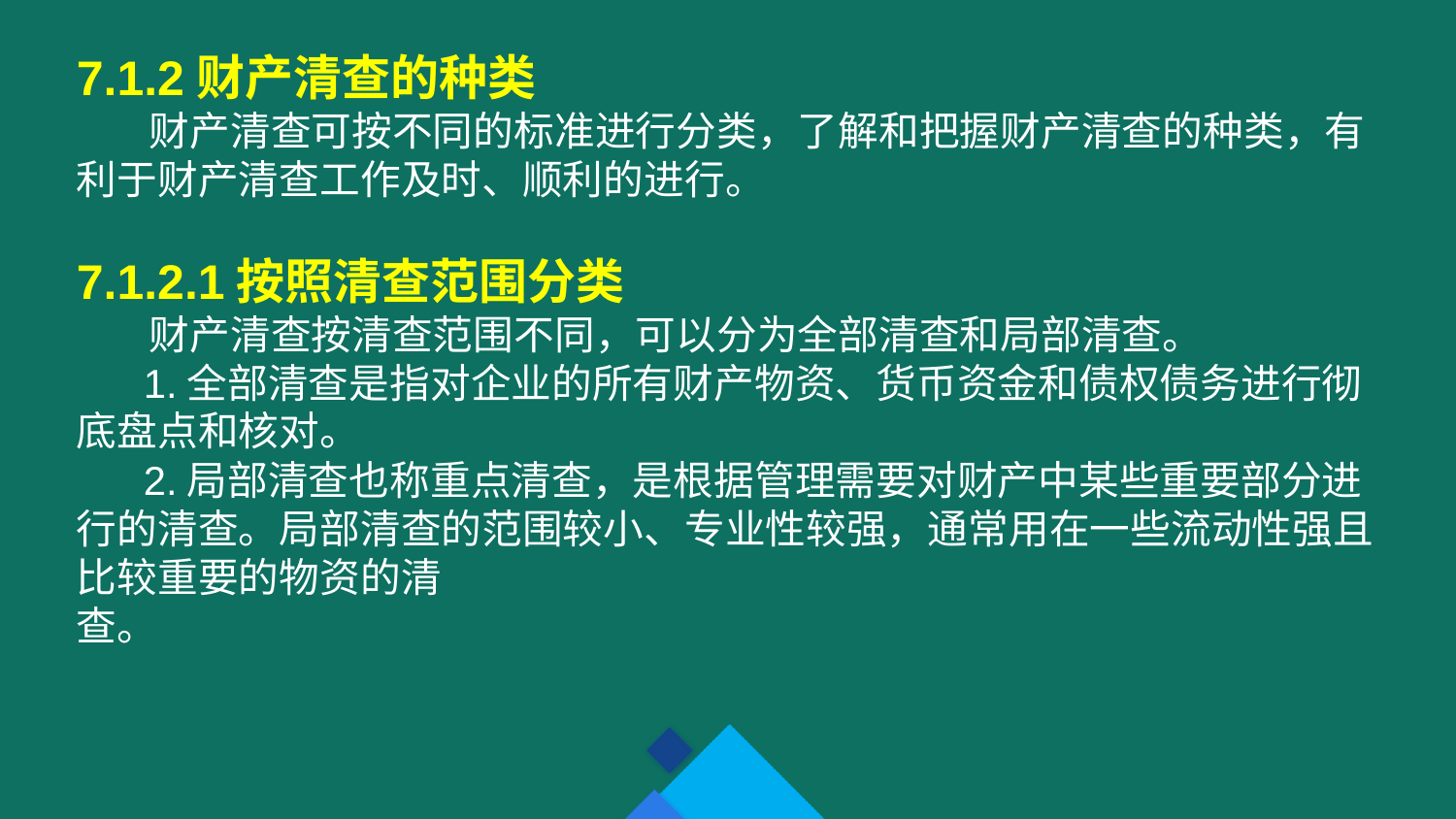

7.1.2财产清查的种类
       财产清查可按不同的标准进行分类，了解和把握财产清查的种类，有利于财产清查工作及时、顺利的进行。

7.1.2.1按照清查范围分类
       财产清查按清查范围不同，可以分为全部清查和局部清查。
      1.全部清查是指对企业的所有财产物资、货币资金和债权债务进行彻底盘点和核对。
      2.局部清查也称重点清查，是根据管理需要对财产中某些重要部分进行的清查。局部清查的范围较小、专业性较强，通常用在一些流动性强且比较重要的物资的清
查。